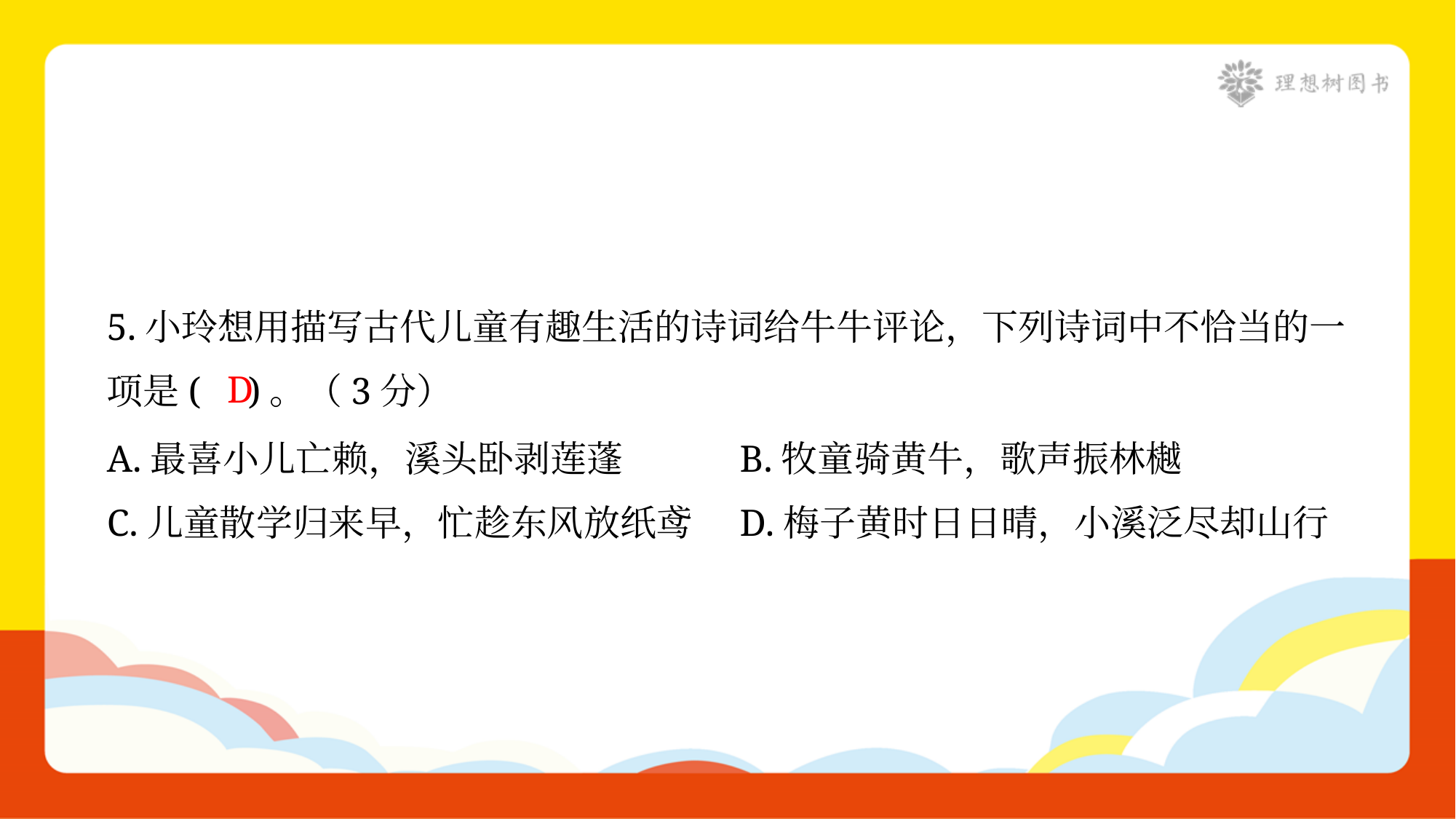

5.小玲想用描写古代儿童有趣生活的诗词给牛牛评论，下列诗词中不恰当的一
项是(     )。（3分）
D
A.最喜小儿亡赖，溪头卧剥莲蓬	B.牧童骑黄牛，歌声振林樾
C.儿童散学归来早，忙趁东风放纸鸢	D.梅子黄时日日晴，小溪泛尽却山行